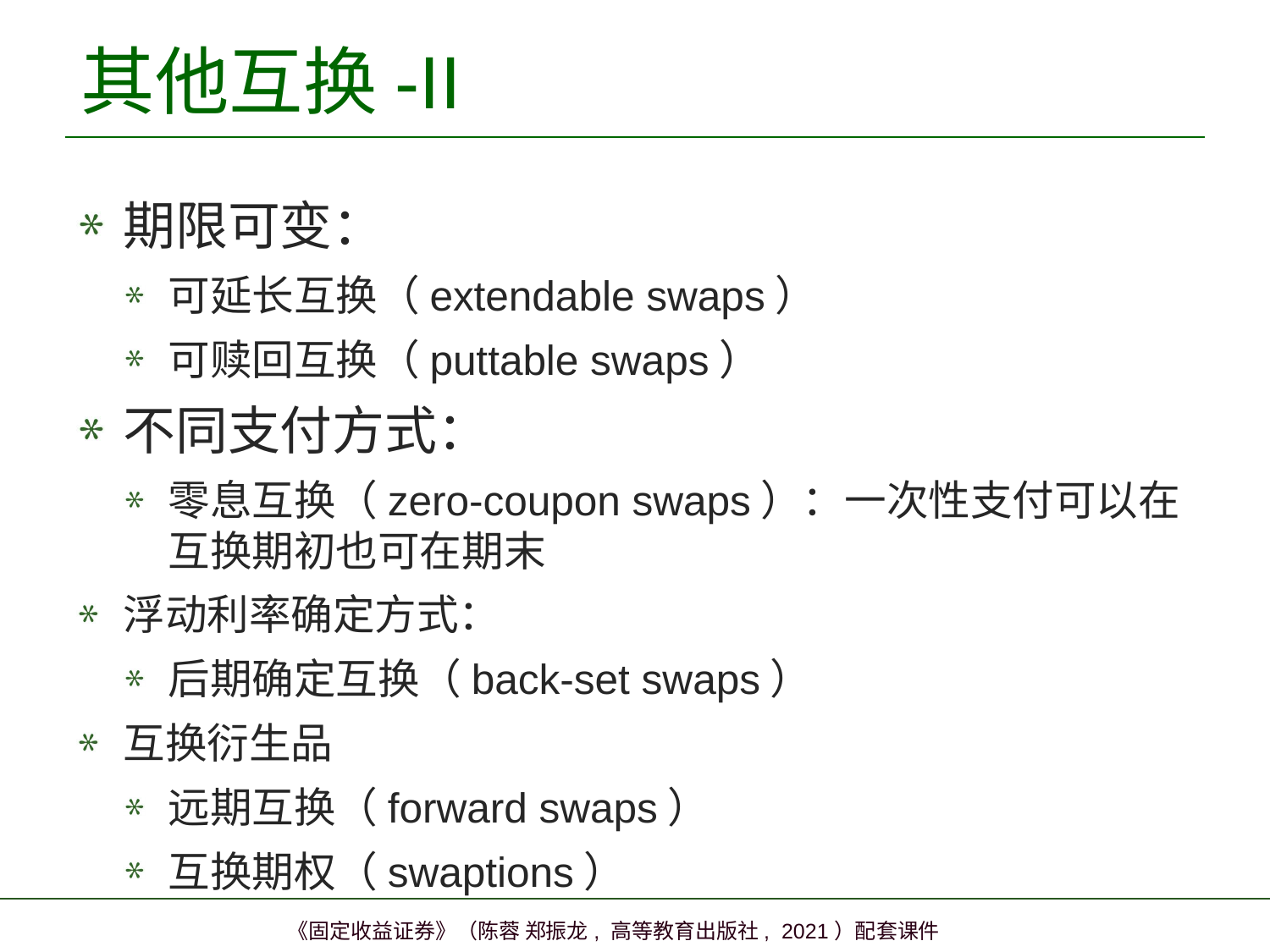

# 其他互换-II
期限可变：
可延长互换（extendable swaps）
可赎回互换（puttable swaps）
不同支付方式：
零息互换（zero-coupon swaps）：一次性支付可以在互换期初也可在期末
浮动利率确定方式：
后期确定互换（back-set swaps）
互换衍生品
远期互换（forward swaps）
互换期权（swaptions）

11